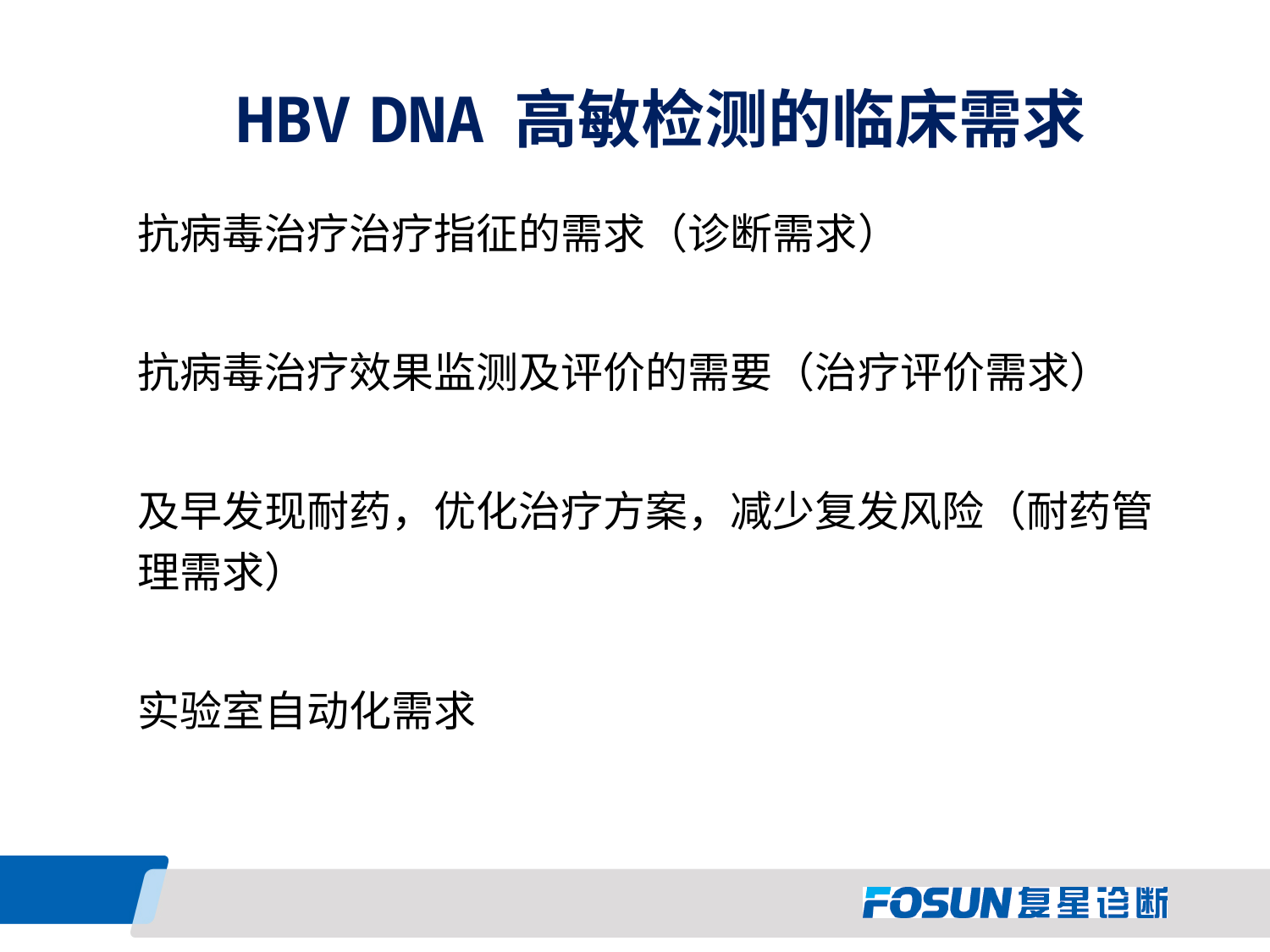

# HBV DNA 高敏检测的临床需求
抗病毒治疗治疗指征的需求（诊断需求）

抗病毒治疗效果监测及评价的需要（治疗评价需求）

及早发现耐药，优化治疗方案，减少复发风险（耐药管理需求）

实验室自动化需求